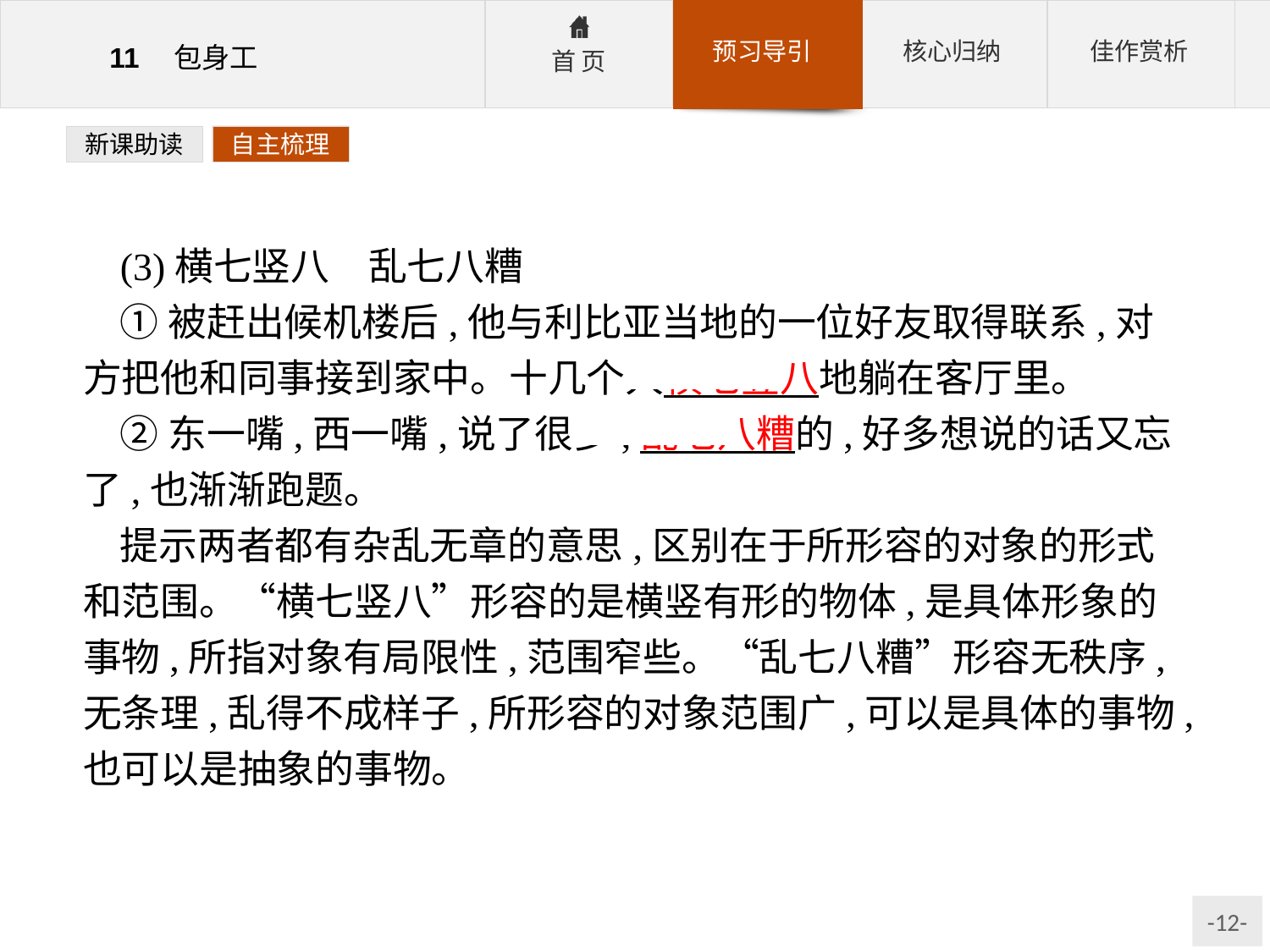

新课助读
自主梳理
(3)横七竖八　乱七八糟
①被赶出候机楼后,他与利比亚当地的一位好友取得联系,对方把他和同事接到家中。十几个人横七竖八地躺在客厅里。
②东一嘴,西一嘴,说了很多,乱七八糟的,好多想说的话又忘了,也渐渐跑题。
提示两者都有杂乱无章的意思,区别在于所形容的对象的形式和范围。“横七竖八”形容的是横竖有形的物体,是具体形象的事物,所指对象有局限性,范围窄些。“乱七八糟”形容无秩序,无条理,乱得不成样子,所形容的对象范围广,可以是具体的事物,也可以是抽象的事物。